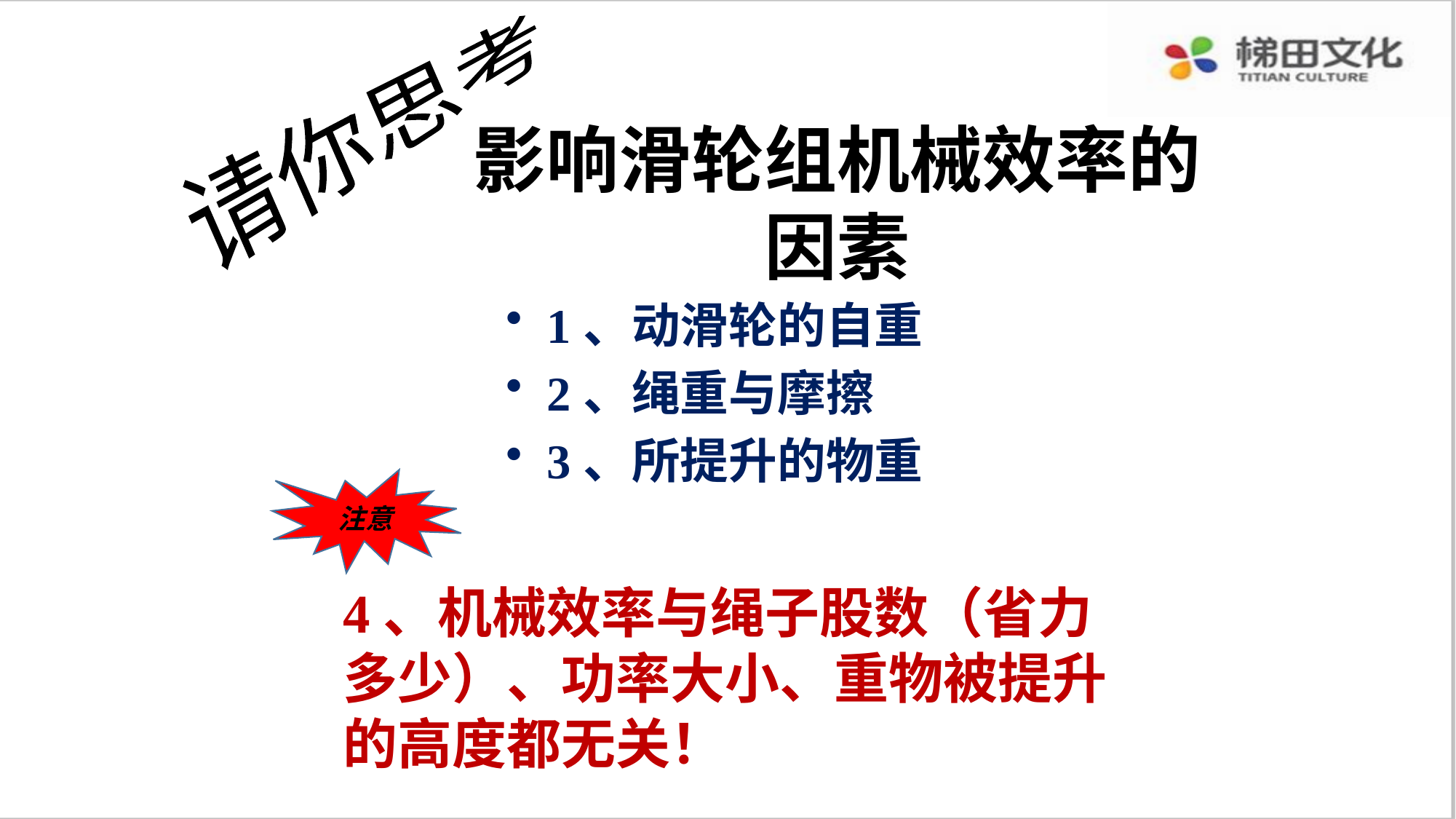

请你思考
影响滑轮组机械效率的因素
1、动滑轮的自重
2、绳重与摩擦
3、所提升的物重

注意
4、机械效率与绳子股数（省力多少）、功率大小、重物被提升的高度都无关！